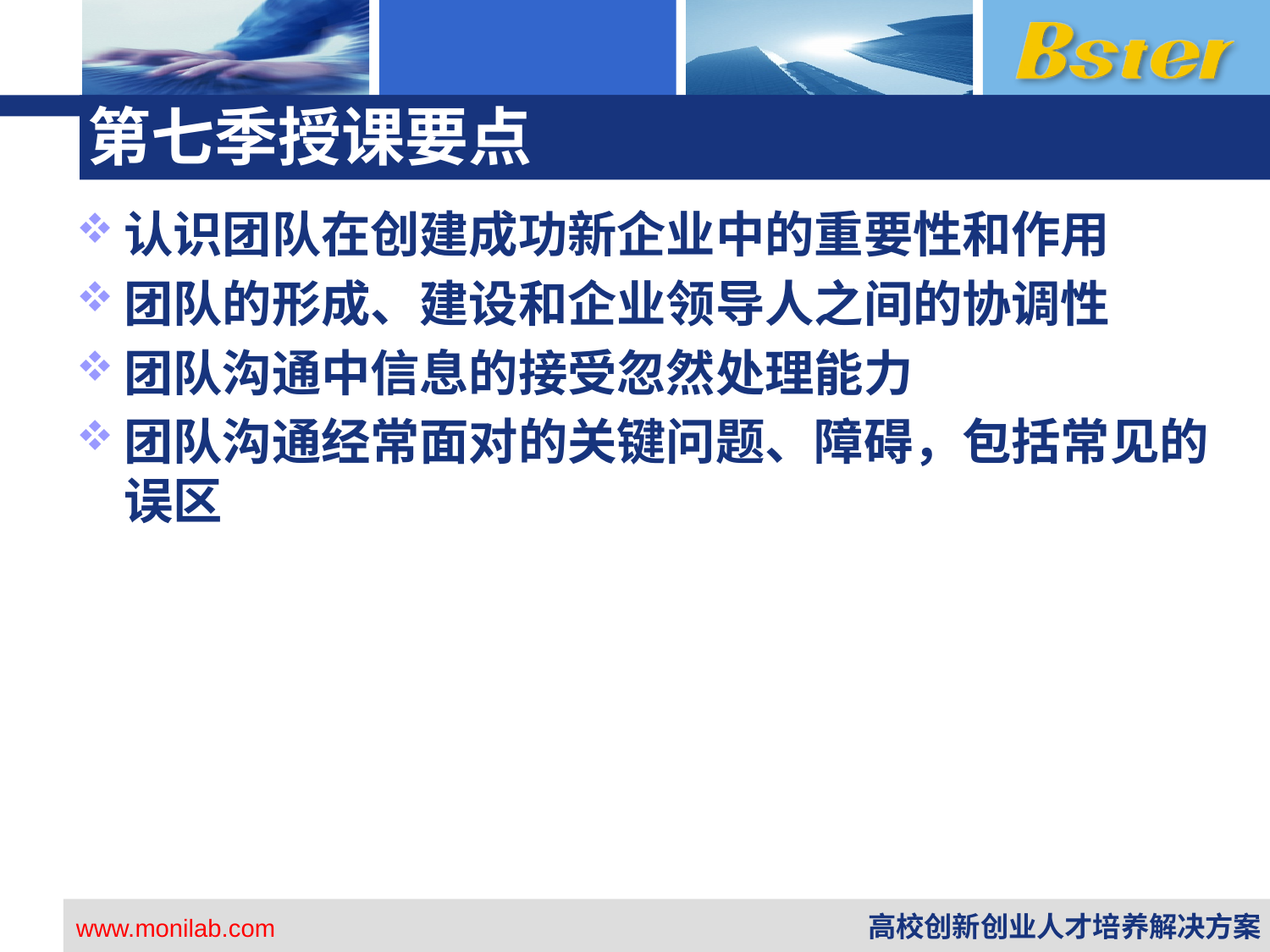

# 第七季授课要点
认识团队在创建成功新企业中的重要性和作用
团队的形成、建设和企业领导人之间的协调性
团队沟通中信息的接受忽然处理能力
团队沟通经常面对的关键问题、障碍，包括常见的误区